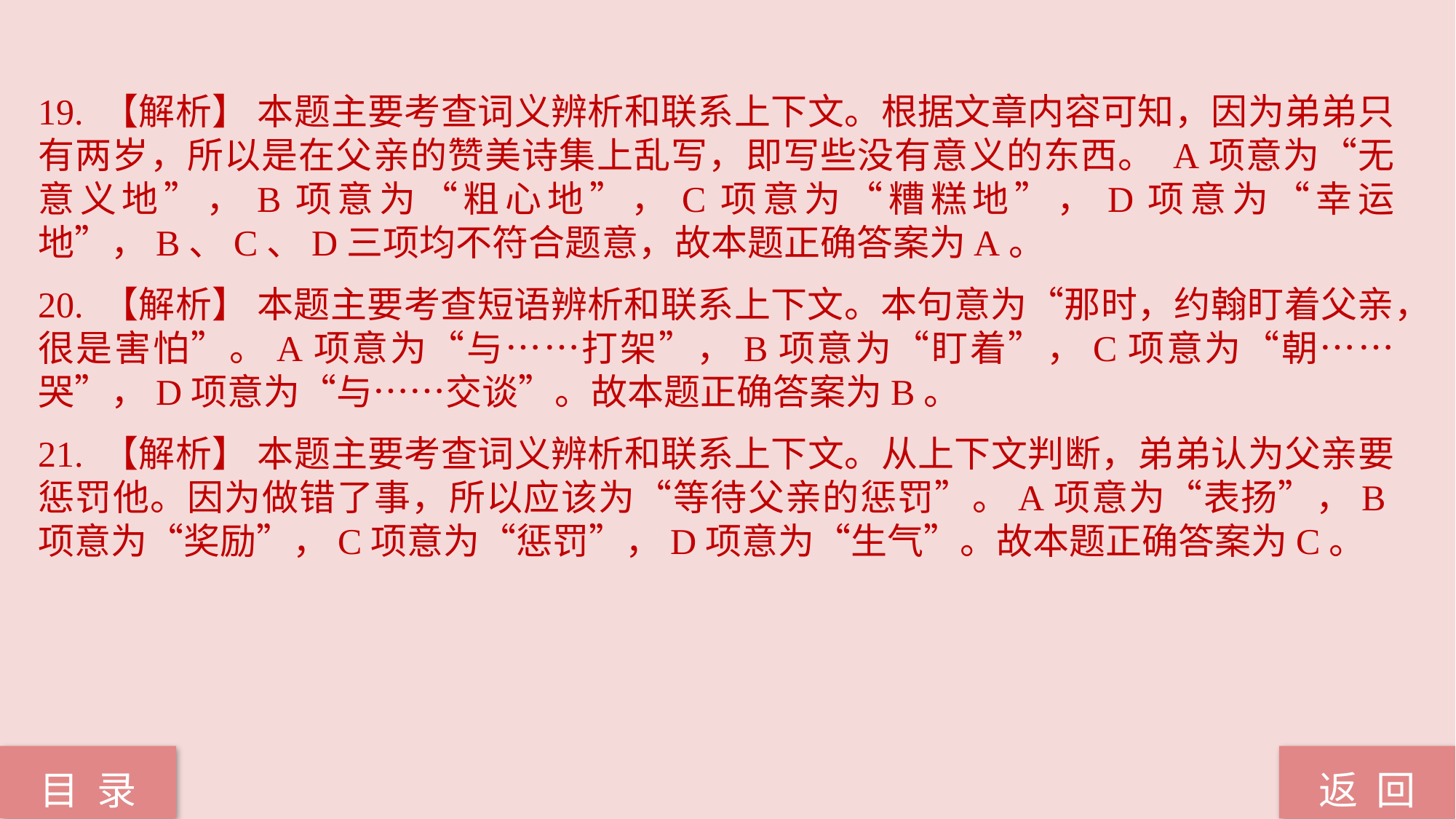

19. 【解析】 本题主要考查词义辨析和联系上下文。根据文章内容可知，因为弟弟只有两岁，所以是在父亲的赞美诗集上乱写，即写些没有意义的东西。 A项意为“无意义地”，B项意为“粗心地”，C项意为“糟糕地”，D项意为“幸运地”，B、C、D三项均不符合题意，故本题正确答案为A。
20. 【解析】 本题主要考查短语辨析和联系上下文。本句意为“那时，约翰盯着父亲，很是害怕”。A项意为“与……打架”，B项意为“盯着”，C项意为“朝……哭”，D项意为“与……交谈”。故本题正确答案为B。
21. 【解析】 本题主要考查词义辨析和联系上下文。从上下文判断，弟弟认为父亲要惩罚他。因为做错了事，所以应该为“等待父亲的惩罚”。A项意为“表扬”，B项意为“奖励”，C项意为“惩罚”，D项意为“生气”。故本题正确答案为C。
返  回